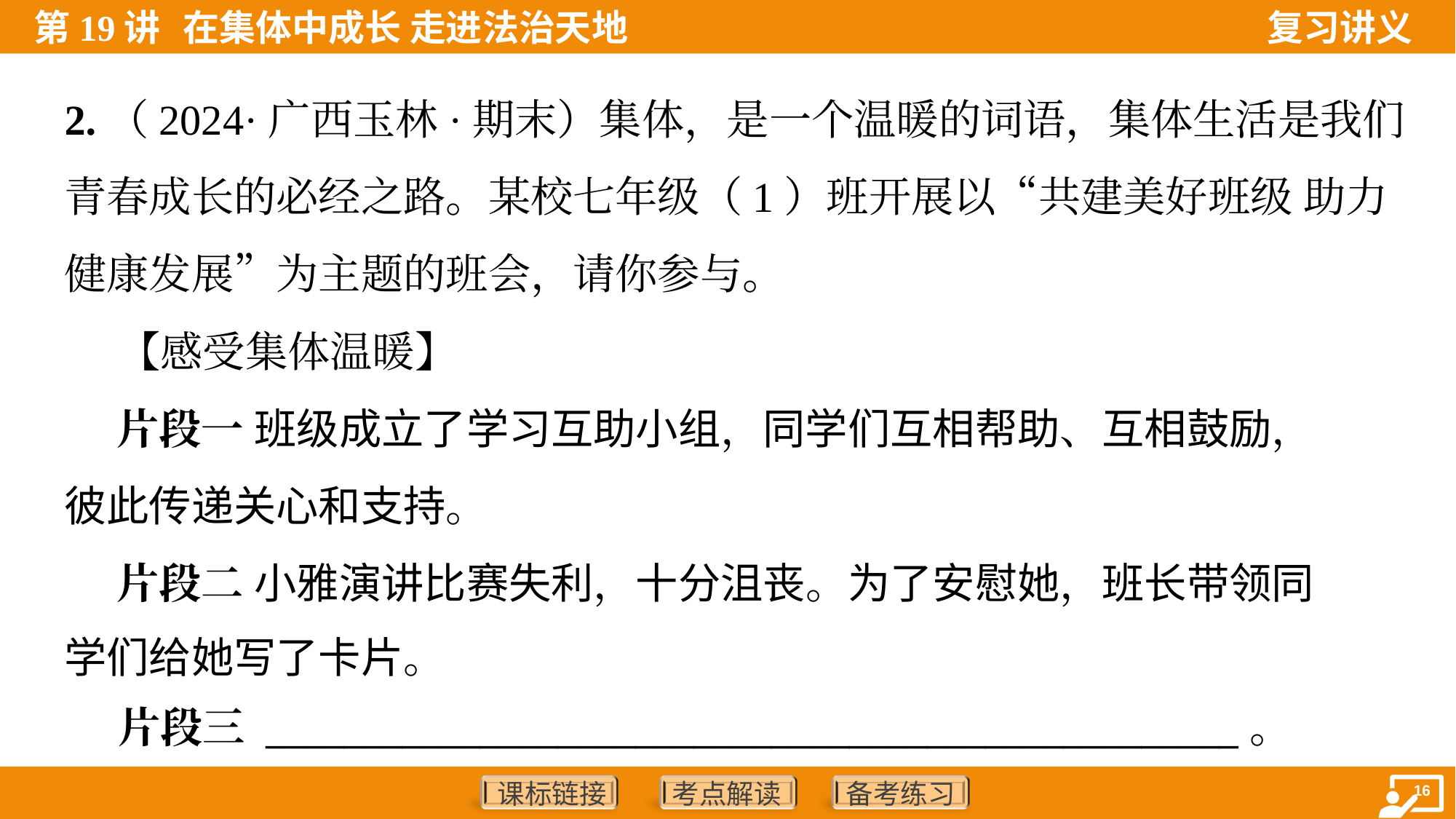

2.（2024·广西玉林·期末）集体，是一个温暖的词语，集体生活是我们
青春成长的必经之路。某校七年级（1）班开展以“共建美好班级 助力
健康发展”为主题的班会，请你参与。
    【感受集体温暖】
    片段一 班级成立了学习互助小组，同学们互相帮助、互相鼓励，
彼此传递关心和支持。
    片段二 小雅演讲比赛失利，十分沮丧。为了安慰她，班长带领同
学们给她写了卡片。
    片段三 __________________________________________________。